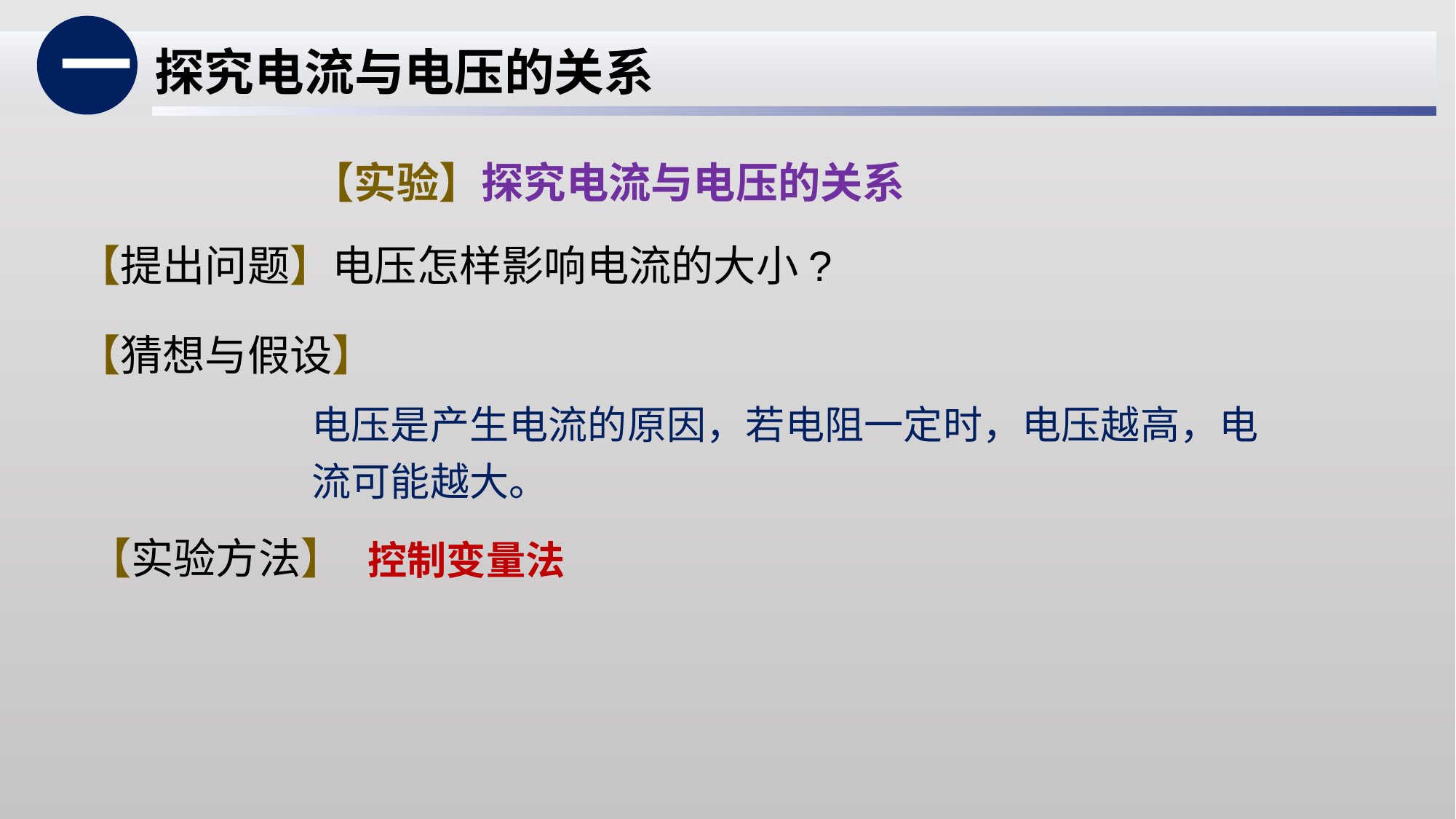

一

探究电流与电压的关系

【实验】探究电流与电压的关系
【提出问题】电压怎样影响电流的大小?
【猜想与假设】
电压是产生电流的原因，若电阻一定时，电压越高，电流可能越大。
【实验方法】
控制变量法